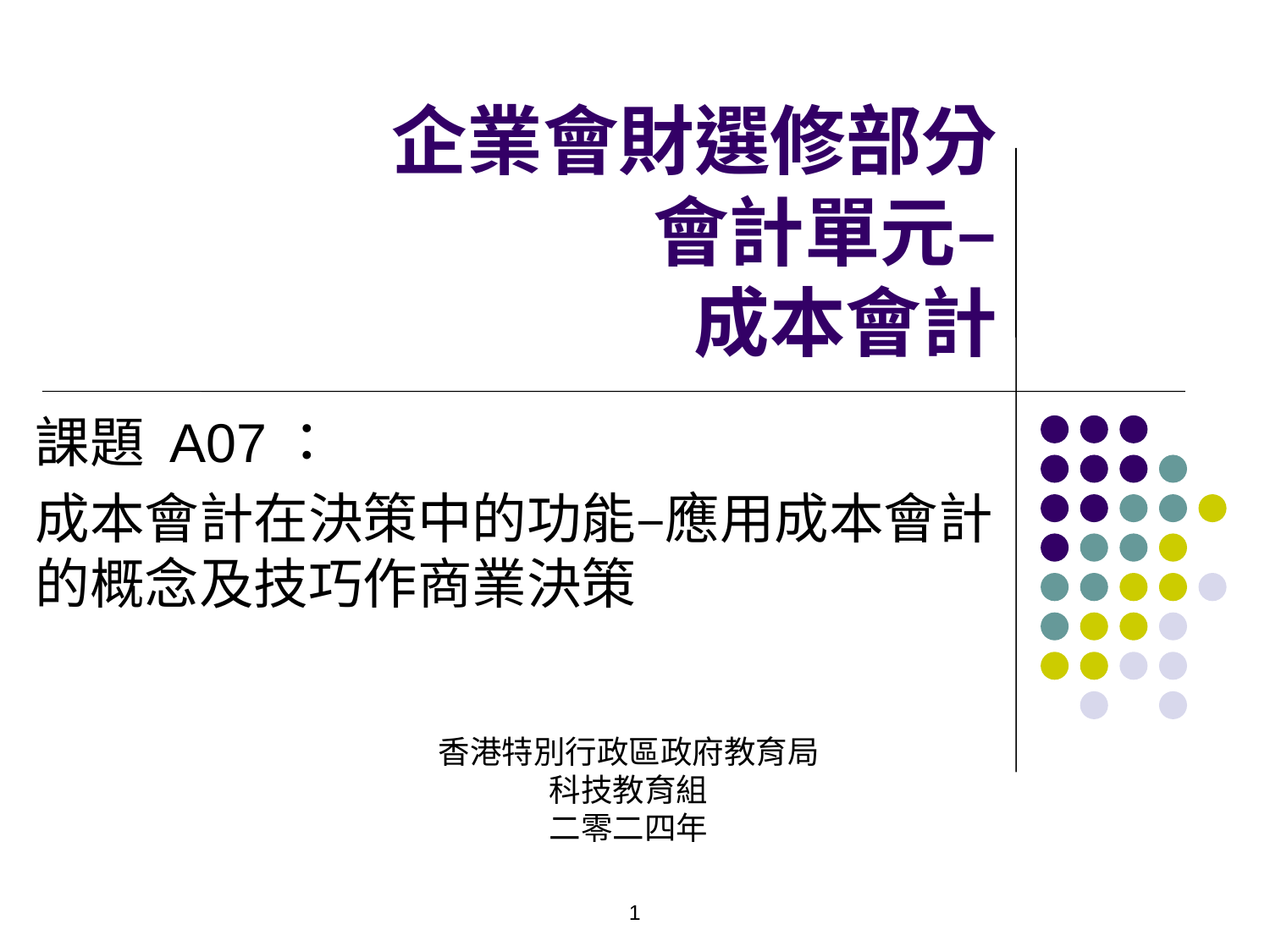

# 企業會財選修部分 會計單元– 成本會計
課題 A07：
成本會計在決策中的功能–應用成本會計的概念及技巧作商業決策
香港特別行政區政府教育局
科技教育組
二零二四年

1